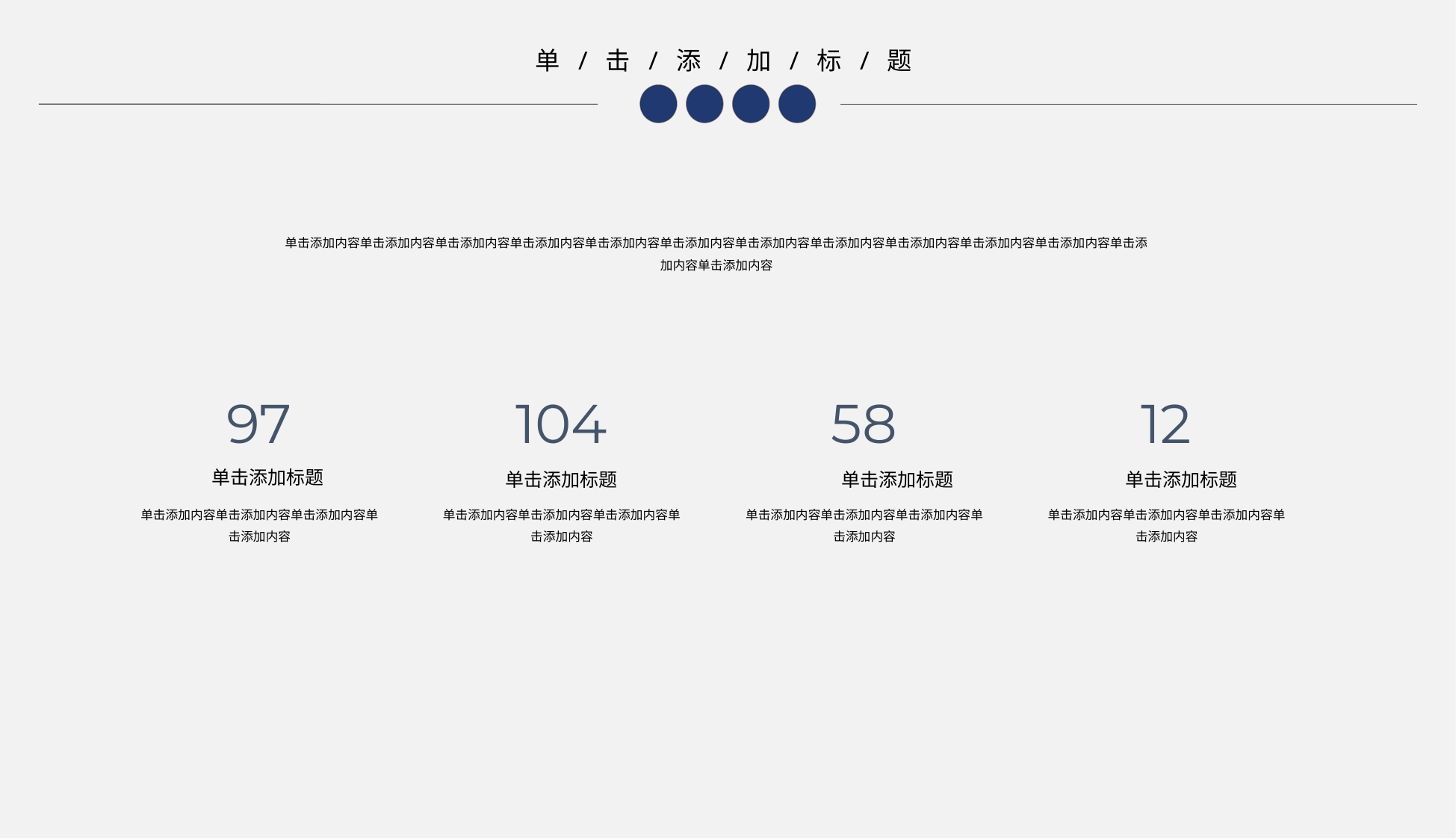

单/击/添/加/标/题

单击添加内容单击添加内容单击添加内容单击添加内容单击添加内容单击添加内容单击添加内容单击添加内容单击添加内容单击添加内容单击添加内容单击添加内容单击添加内容

97
104
58
12
单击添加标题
单击添加标题
单击添加标题
单击添加标题
单击添加内容单击添加内容单击添加内容单击添加内容
单击添加内容单击添加内容单击添加内容单击添加内容
单击添加内容单击添加内容单击添加内容单击添加内容
单击添加内容单击添加内容单击添加内容单击添加内容